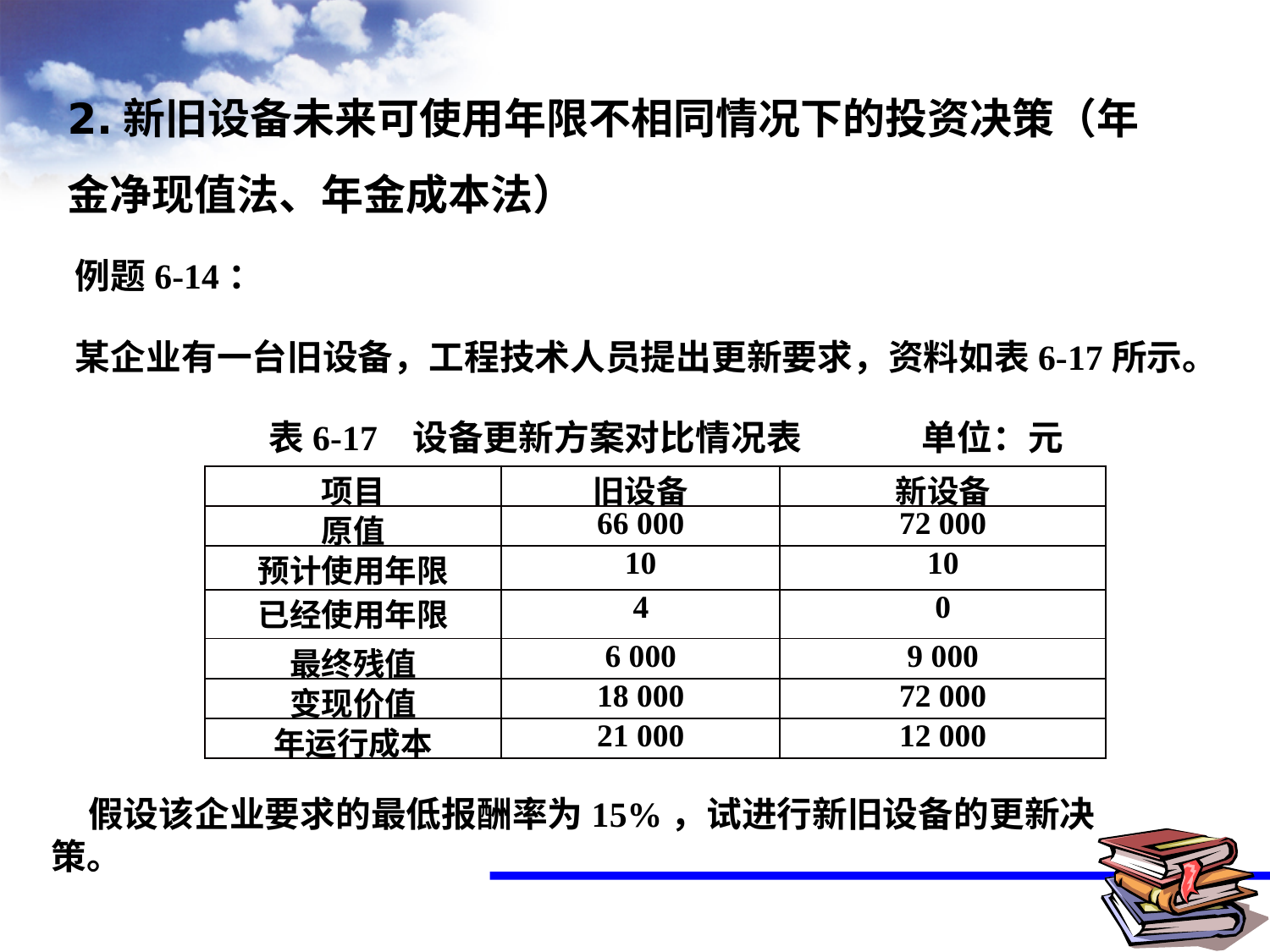

# 2.新旧设备未来可使用年限不相同情况下的投资决策（年金净现值法、年金成本法）
例题6-14：
某企业有一台旧设备，工程技术人员提出更新要求，资料如表6-17所示。
                       表6-17   设备更新方案对比情况表               单位：元
| 项目 | 旧设备 | 新设备 |
| --- | --- | --- |
| 原值 | 66 000 | 72 000 |
| 预计使用年限 | 10 | 10 |
| 已经使用年限 | 4 | 0 |
| 最终残值 | 6 000 | 9 000 |
| 变现价值 | 18 000 | 72 000 |
| 年运行成本 | 21 000 | 12 000 |
假设该企业要求的最低报酬率为15%，试进行新旧设备的更新决策。